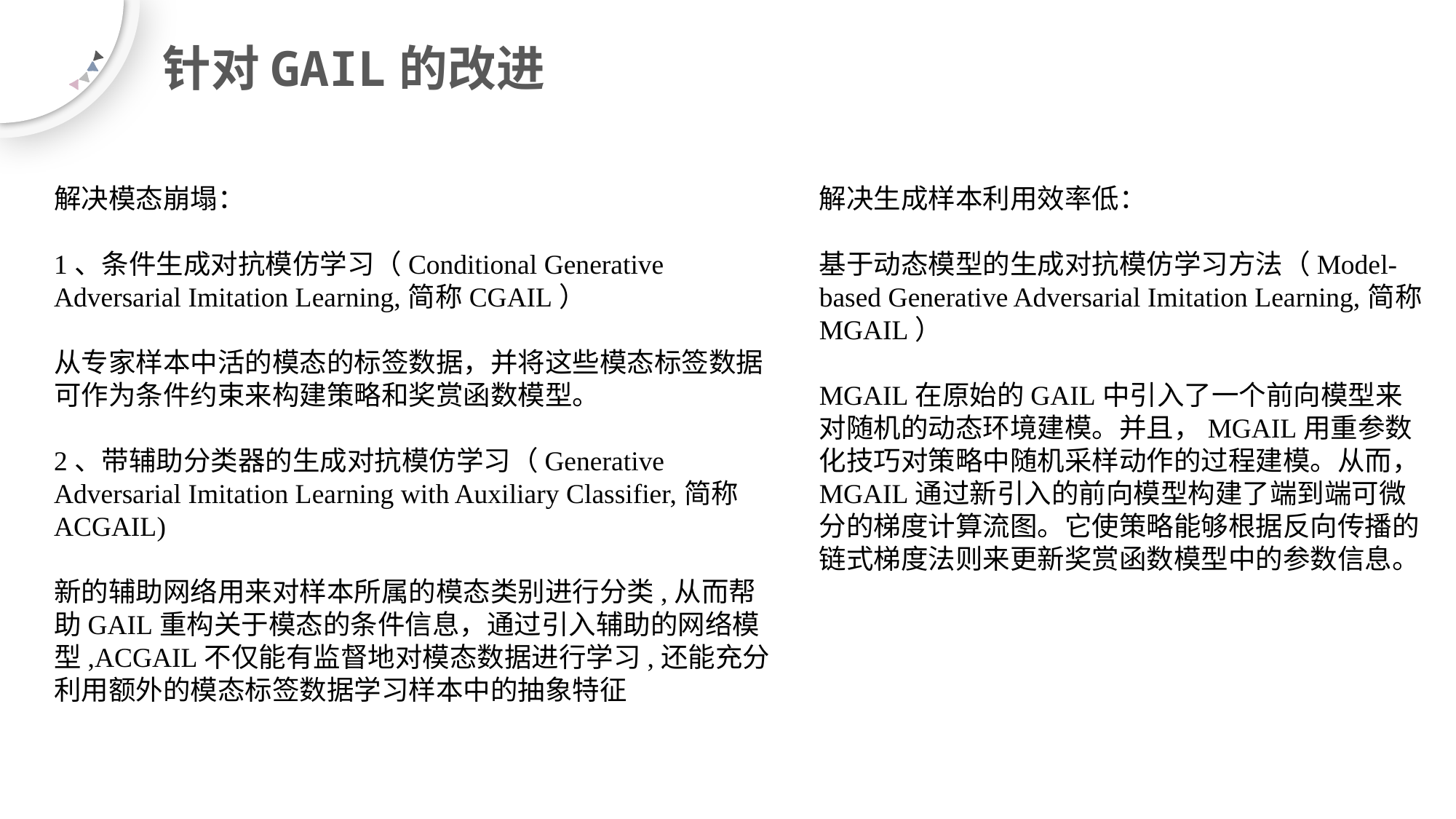

针对GAIL的改进

解决模态崩塌：

1、条件生成对抗模仿学习（Conditional Generative Adversarial Imitation Learning,简称CGAIL）

从专家样本中活的模态的标签数据，并将这些模态标签数据可作为条件约束来构建策略和奖赏函数模型。

2、带辅助分类器的生成对抗模仿学习（Generative Adversarial Imitation Learning with Auxiliary Classifier,简称ACGAIL)

新的辅助网络用来对样本所属的模态类别进行分类,从而帮助GAIL重构关于模态的条件信息，通过引入辅助的网络模型,ACGAIL不仅能有监督地对模态数据进行学习,还能充分利用额外的模态标签数据学习样本中的抽象特征
解决生成样本利用效率低：

基于动态模型的生成对抗模仿学习方法（Model-based Generative Adversarial Imitation Learning,简称MGAIL）

MGAIL在原始的GAIL中引入了一个前向模型来对随机的动态环境建模。并且，MGAIL用重参数化技巧对策略中随机采样动作的过程建模。从而，MGAIL通过新引入的前向模型构建了端到端可微分的梯度计算流图。它使策略能够根据反向传播的链式梯度法则来更新奖赏函数模型中的参数信息。